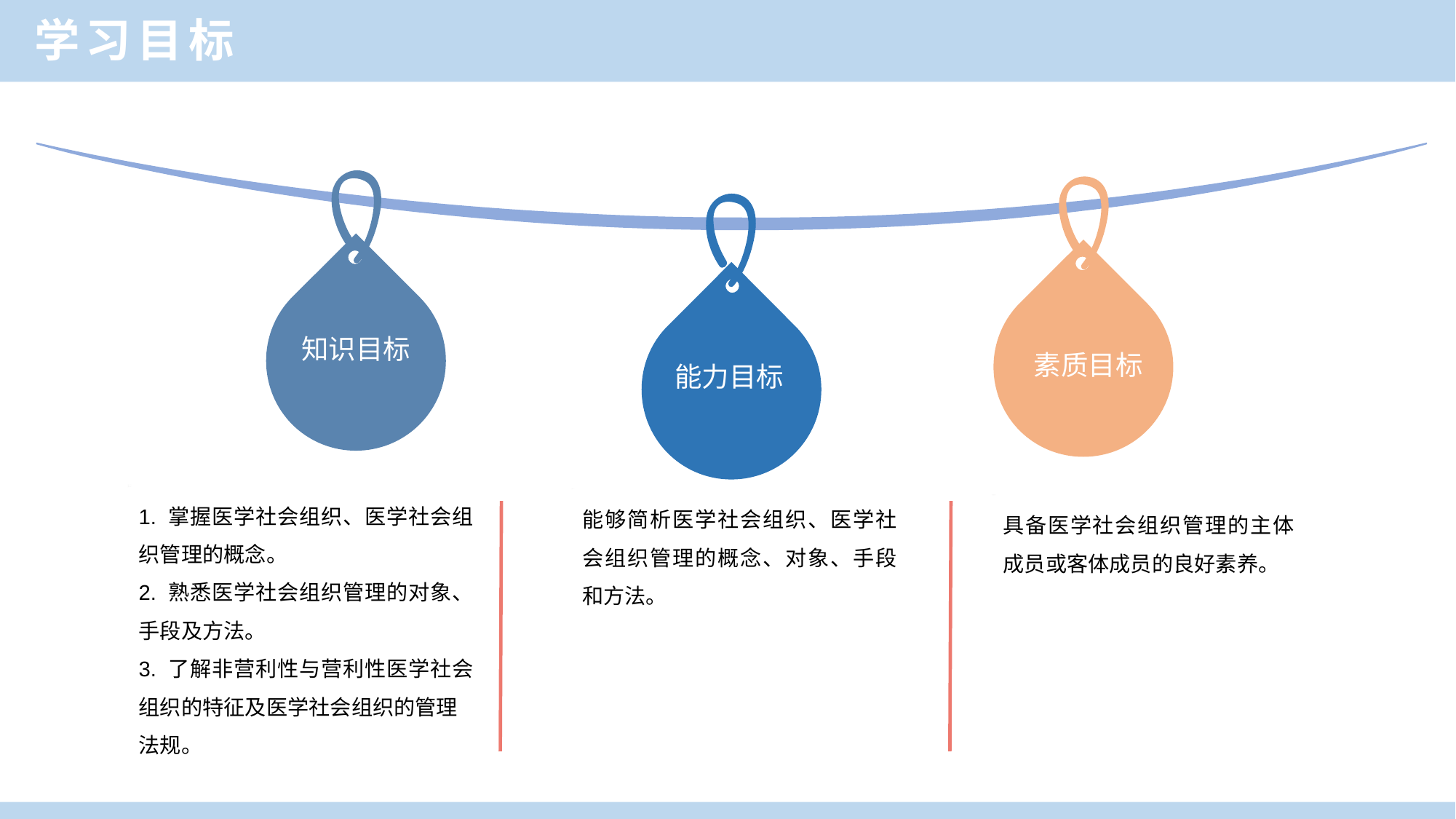

学习目标

知识目标

素质目标

能力目标
1. 掌握医学社会组织、医学社会组织管理的概念。
2. 熟悉医学社会组织管理的对象、手段及方法。
3. 了解非营利性与营利性医学社会组织的特征及医学社会组织的管理
法规。
能够简析医学社会组织、医学社会组织管理的概念、对象、手段和方法。
具备医学社会组织管理的主体成员或客体成员的良好素养。